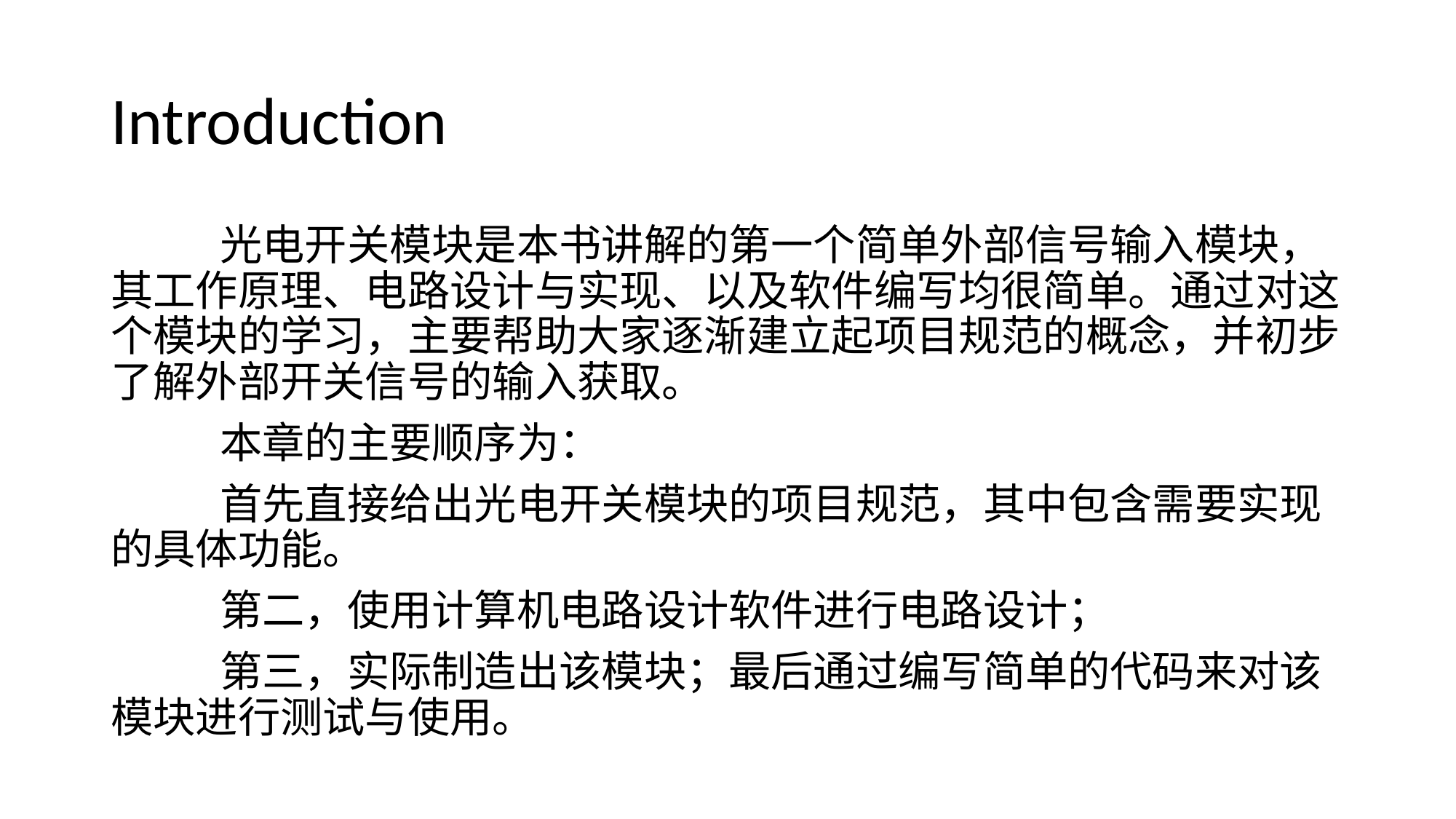

# Introduction
	光电开关模块是本书讲解的第一个简单外部信号输入模块，其工作原理、电路设计与实现、以及软件编写均很简单。通过对这个模块的学习，主要帮助大家逐渐建立起项目规范的概念，并初步了解外部开关信号的输入获取。
	本章的主要顺序为：
	首先直接给出光电开关模块的项目规范，其中包含需要实现的具体功能。
	第二，使用计算机电路设计软件进行电路设计；
	第三，实际制造出该模块；最后通过编写简单的代码来对该模块进行测试与使用。